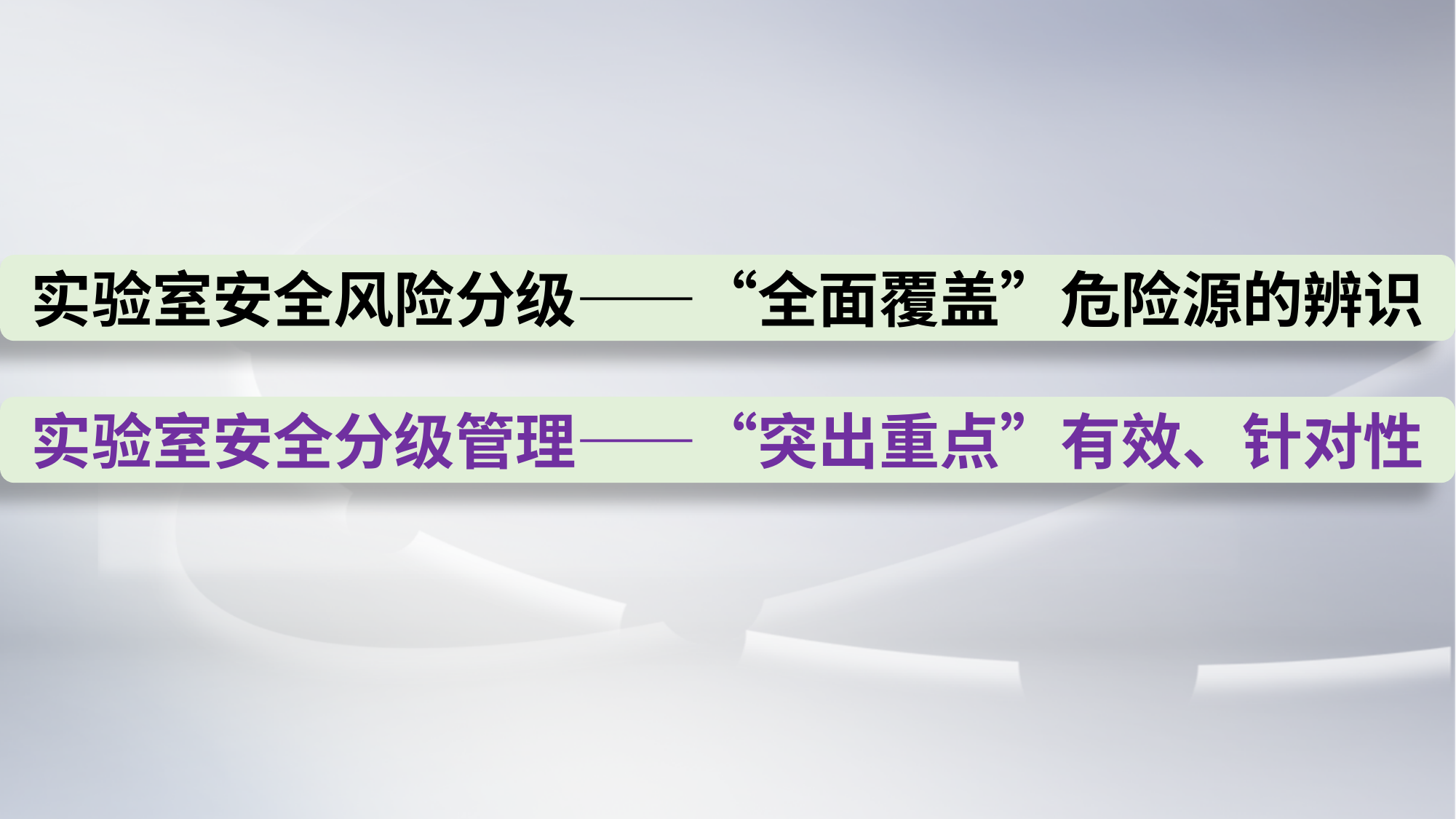

实验室安全风险分级——“全面覆盖”危险源的辨识
实验室安全分级管理——“突出重点”有效、针对性